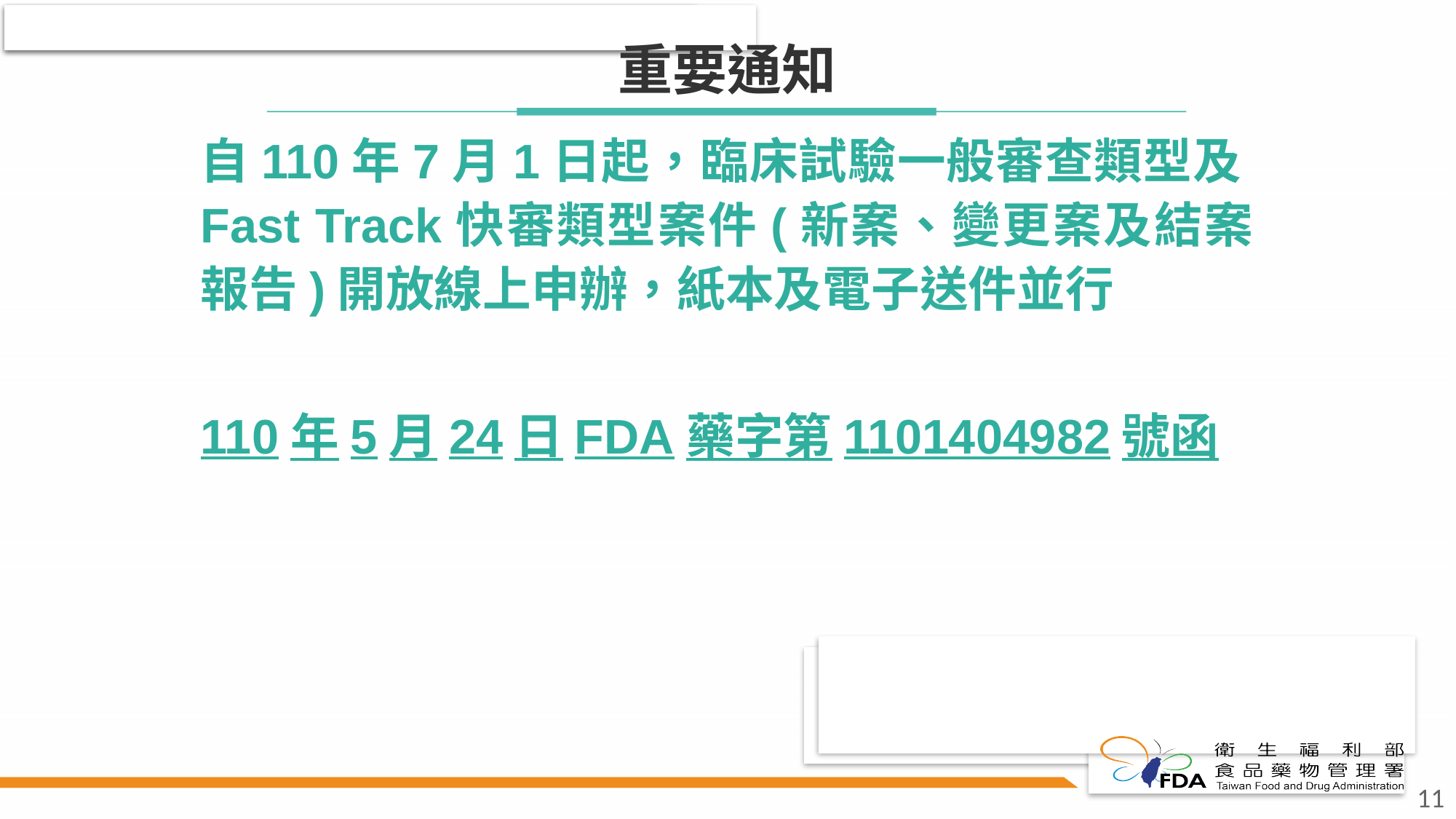

# 重要通知
自110年7月1日起，臨床試驗一般審查類型及Fast Track快審類型案件(新案、變更案及結案報告)開放線上申辦，紙本及電子送件並行

110年5月24日FDA藥字第1101404982號函